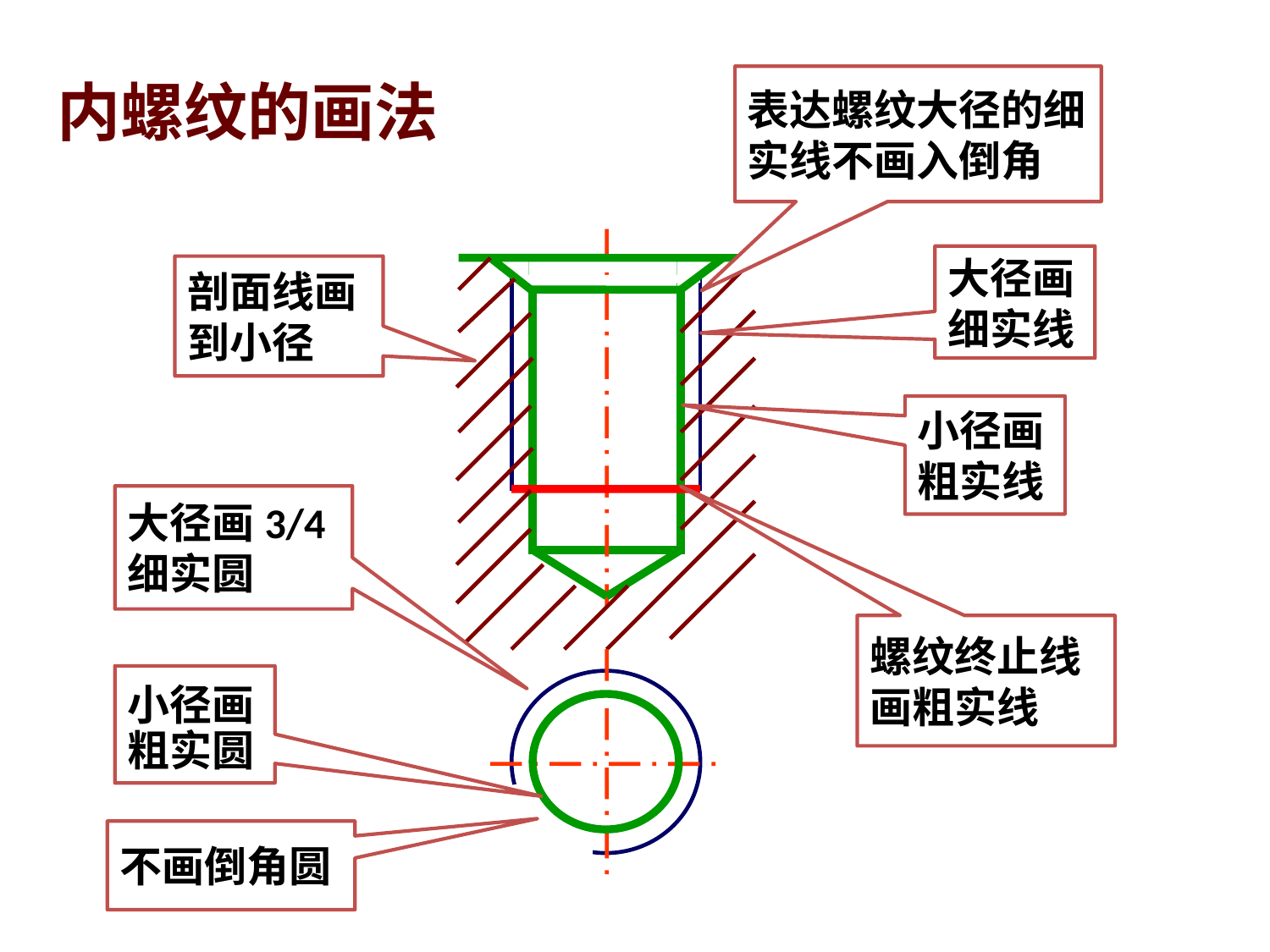

内螺纹的画法
表达螺纹大径的细
实线不画入倒角

大径画
细实线
剖面线画
到小径

小径画
粗实线
大径画3/4
细实圆

螺纹终止线
画粗实线

小径画
粗实圆

不画倒角圆